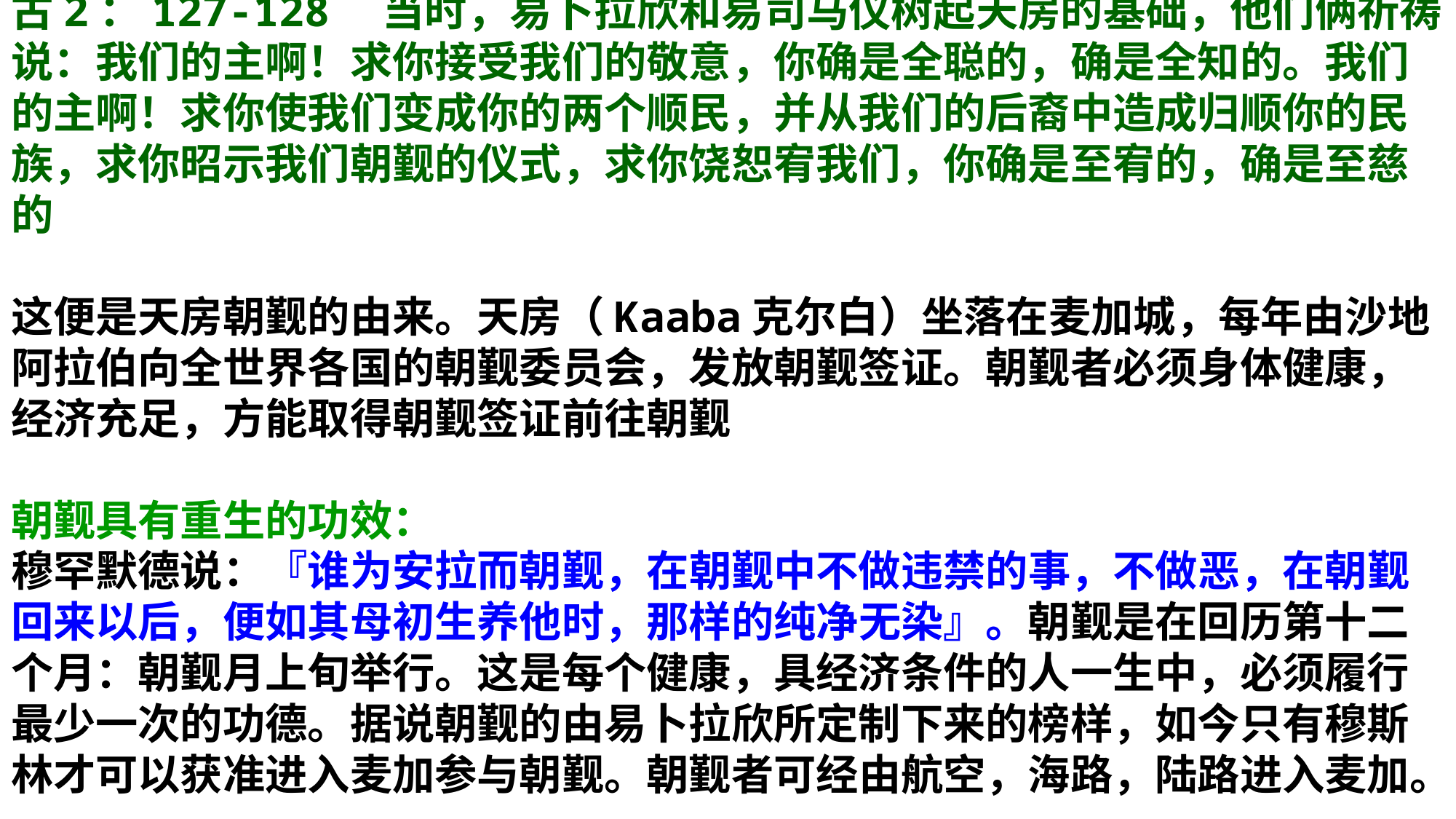

古2：127-128　当时，易卜拉欣和易司马仪树起天房的基础，他们俩祈祷说：我们的主啊！求你接受我们的敬意，你确是全聪的，确是全知的。我们的主啊！求你使我们变成你的两个顺民，并从我们的后裔中造成归顺你的民族，求你昭示我们朝觐的仪式，求你饶恕宥我们，你确是至宥的，确是至慈的

这便是天房朝觐的由来。天房（Kaaba克尔白）坐落在麦加城，每年由沙地阿拉伯向全世界各国的朝觐委员会，发放朝觐签证。朝觐者必须身体健康，经济充足，方能取得朝觐签证前往朝觐

朝觐具有重生的功效：
穆罕默德说：『谁为安拉而朝觐，在朝觐中不做违禁的事，不做恶，在朝觐回来以后，便如其母初生养他时，那样的纯净无染』。朝觐是在回历第十二个月：朝觐月上旬举行。这是每个健康，具经济条件的人一生中，必须履行最少一次的功德。据说朝觐的由易卜拉欣所定制下来的榜样，如今只有穆斯林才可以获准进入麦加参与朝觐。朝觐者可经由航空，海路，陆路进入麦加。